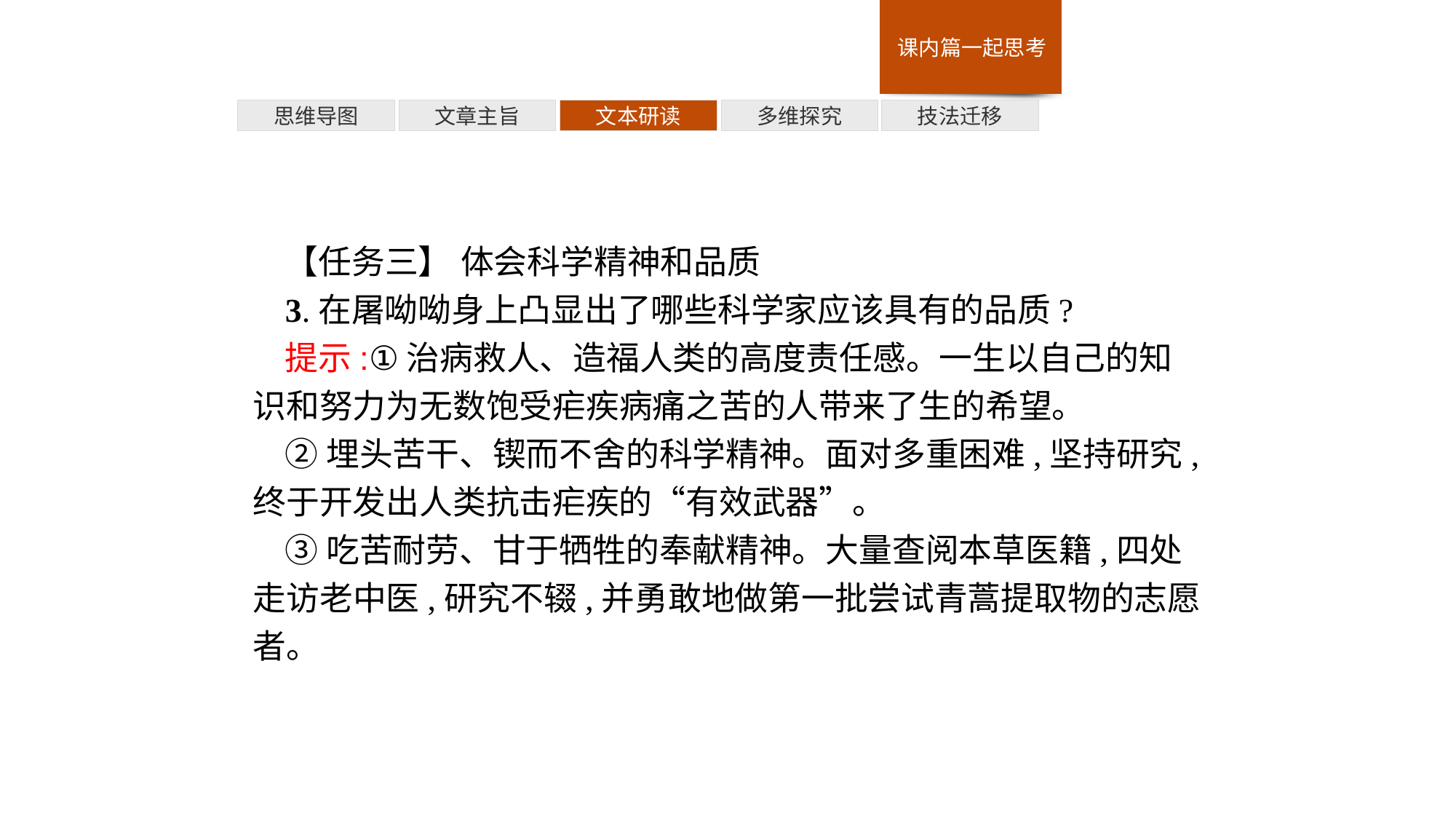

多维探究
思维导图
文章主旨
文本研读
技法迁移
【任务三】 体会科学精神和品质
3.在屠呦呦身上凸显出了哪些科学家应该具有的品质?
提示:①治病救人、造福人类的高度责任感。一生以自己的知识和努力为无数饱受疟疾病痛之苦的人带来了生的希望。
②埋头苦干、锲而不舍的科学精神。面对多重困难,坚持研究,终于开发出人类抗击疟疾的“有效武器”。
③吃苦耐劳、甘于牺牲的奉献精神。大量查阅本草医籍,四处走访老中医,研究不辍,并勇敢地做第一批尝试青蒿提取物的志愿者。